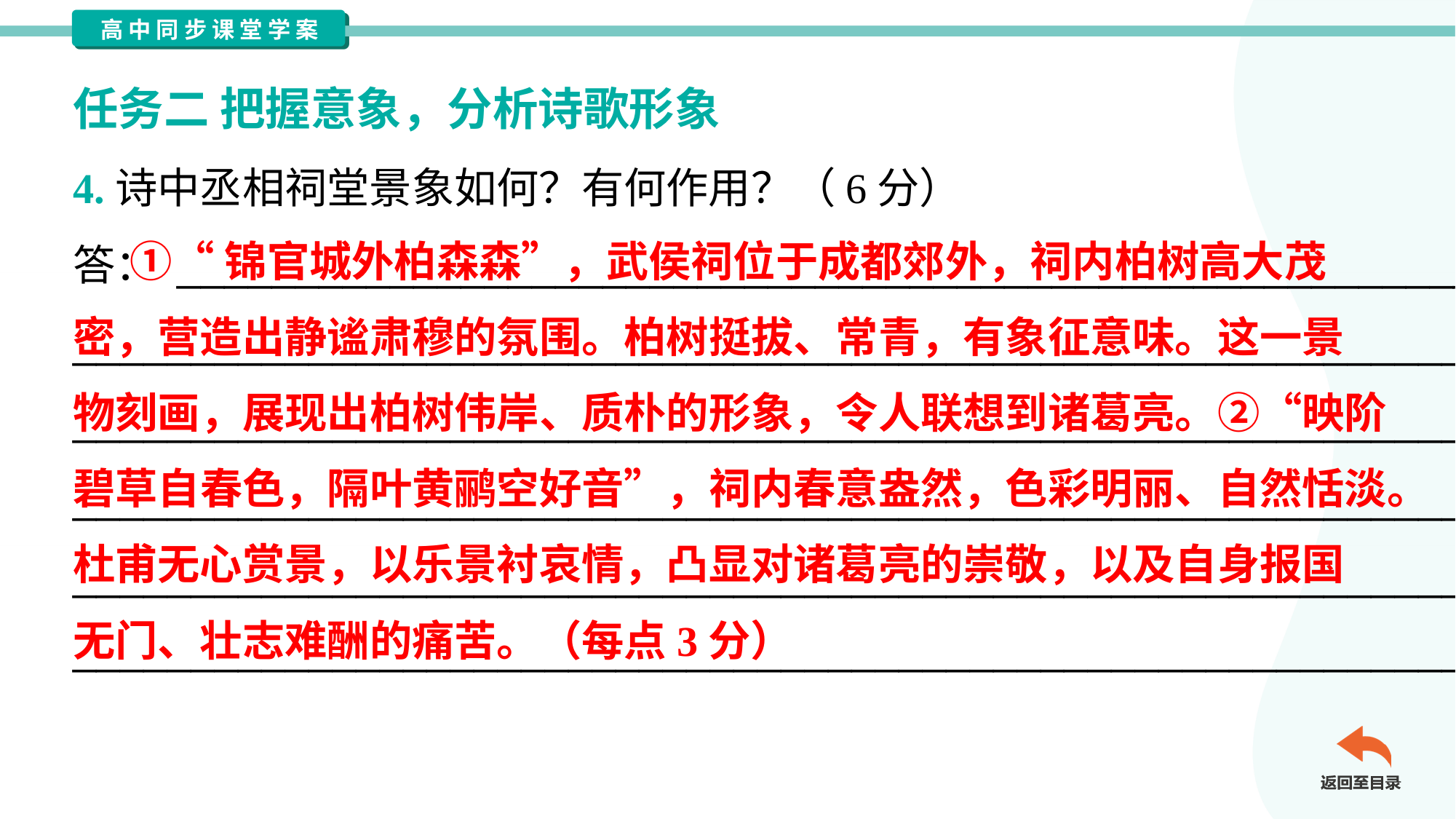

任务二 把握意象，分析诗歌形象
4.诗中丞相祠堂景象如何？有何作用？（6分）
答： ________________________________________________________
_____________________________________________________________
_____________________________________________________________
_____________________________________________________________
_____________________________________________________________
_____________________________________________________________
      ①“锦官城外柏森森”，武侯祠位于成都郊外，祠内柏树高大茂
密，营造出静谧肃穆的氛围。柏树挺拔、常青，有象征意味。这一景
物刻画，展现出柏树伟岸、质朴的形象，令人联想到诸葛亮。②“映阶
碧草自春色，隔叶黄鹂空好音”，祠内春意盎然，色彩明丽、自然恬淡。
杜甫无心赏景，以乐景衬哀情，凸显对诸葛亮的崇敬，以及自身报国
无门、壮志难酬的痛苦。（每点3分）